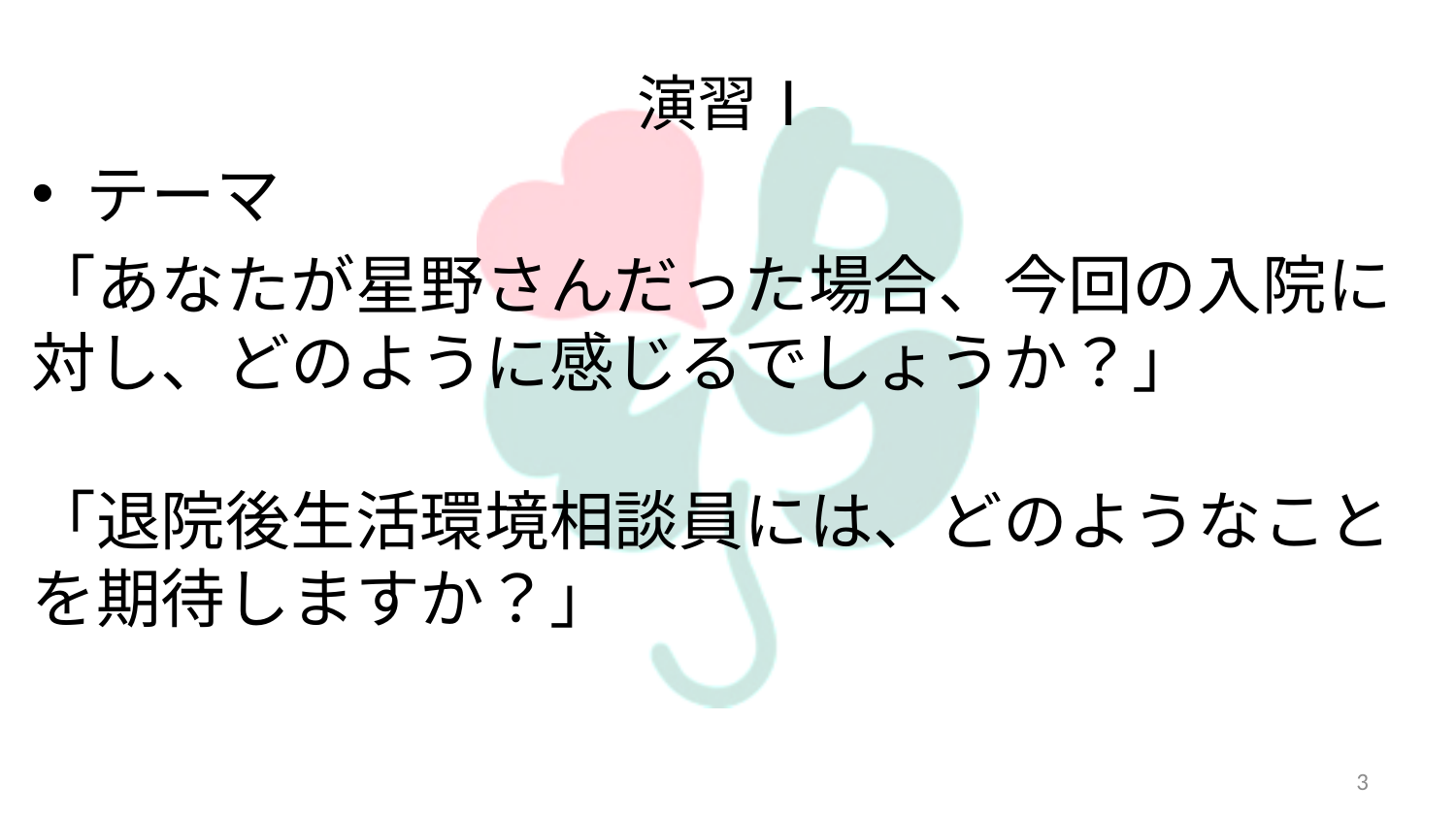

# 演習Ⅰ
テーマ
「あなたが星野さんだった場合、今回の入院に対し、どのように感じるでしょうか？」

「退院後生活環境相談員には、どのようなことを期待しますか？」
3